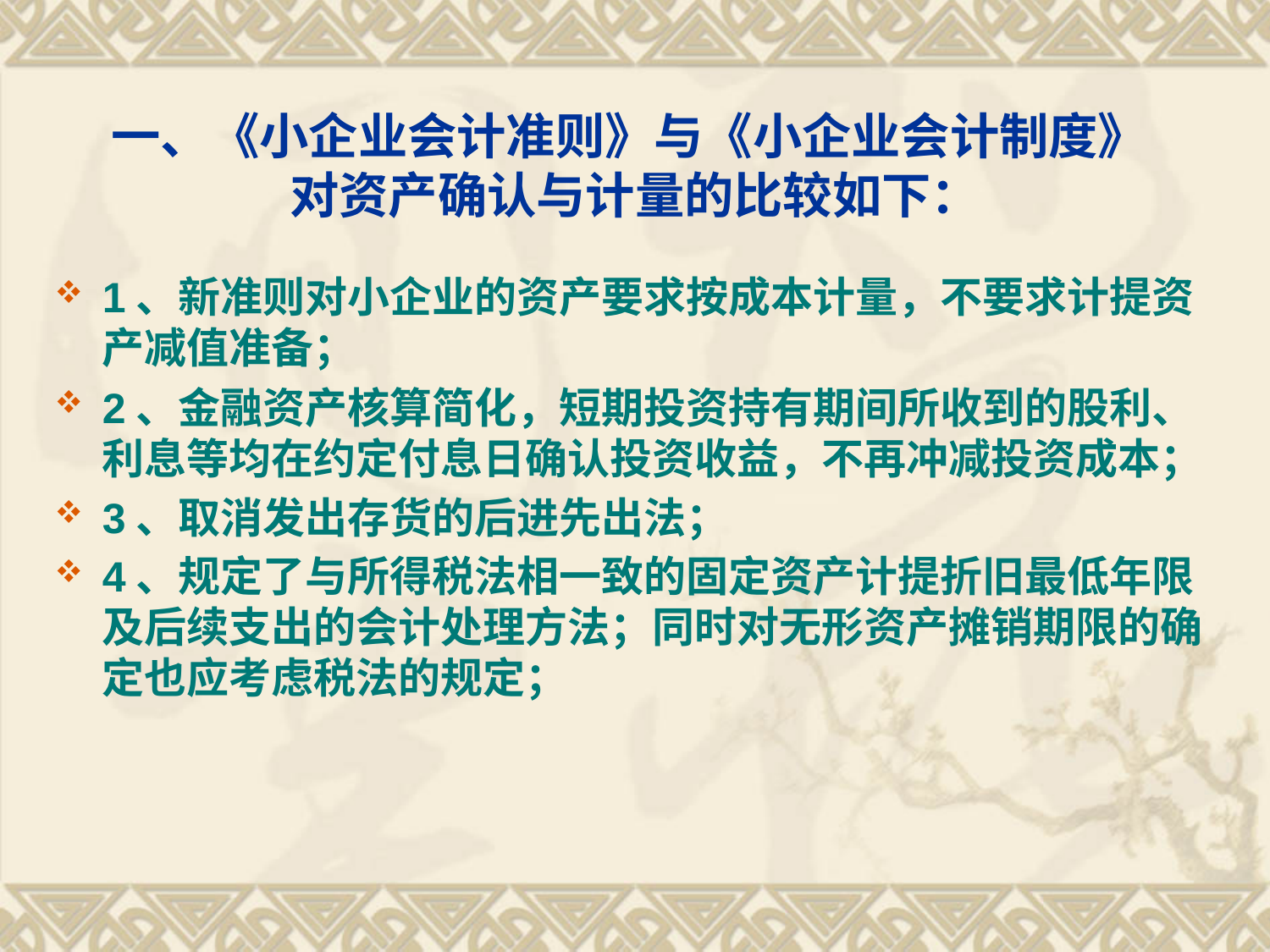

# 一、《小企业会计准则》与《小企业会计制度》 对资产确认与计量的比较如下：
1、新准则对小企业的资产要求按成本计量，不要求计提资产减值准备；
2、金融资产核算简化，短期投资持有期间所收到的股利、利息等均在约定付息日确认投资收益，不再冲减投资成本；
3、取消发出存货的后进先出法；
4、规定了与所得税法相一致的固定资产计提折旧最低年限及后续支出的会计处理方法；同时对无形资产摊销期限的确定也应考虑税法的规定；